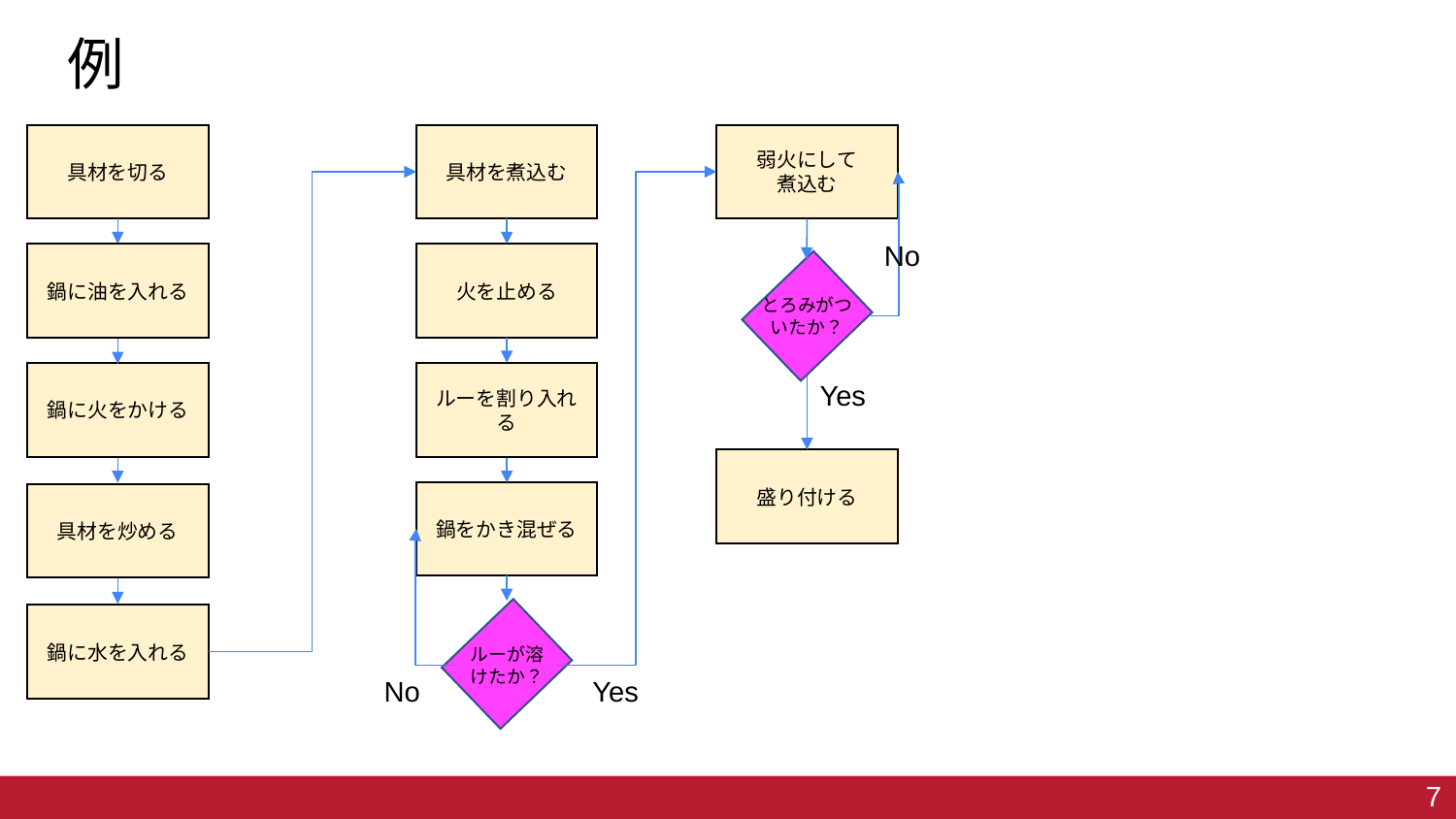

# 例
具材を切る
具材を煮込む
弱火にして
煮込む
No
鍋に油を入れる
火を止める

とろみがついたか？
鍋に火をかける
ルーを割り入れる
Yes
盛り付ける
鍋をかき混ぜる
具材を炒める
鍋に水を入れる

ルーが溶けたか？
No
Yes
7